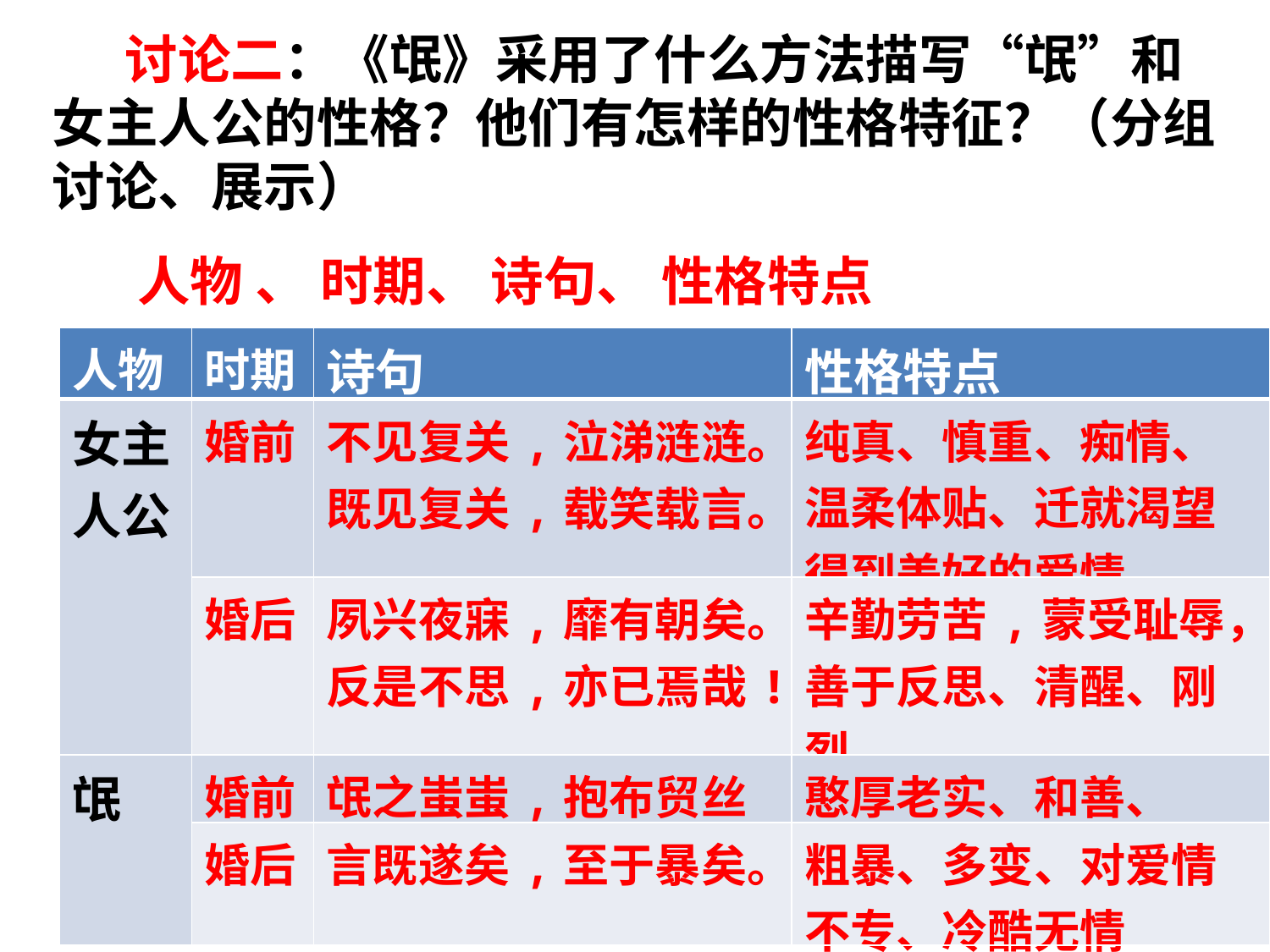

讨论二：《氓》采用了什么方法描写“氓”和女主人公的性格？他们有怎样的性格特征？（分组讨论、展示）
      人物 、 时期、 诗句、 性格特点

| 人物 | 时期 | 诗句 | 性格特点 |
| --- | --- | --- | --- |
| 女主人公 | 婚前 | 不见复关,泣涕涟涟。 既见复关,载笑载言。 | 纯真、慎重、痴情、温柔体贴、迁就渴望得到美好的爱情 |
|  | 婚后 | 夙兴夜寐,靡有朝矣。 反是不思,亦已焉哉! | 辛勤劳苦,蒙受耻辱，善于反思、清醒、刚烈 |
| 氓 | 婚前 | 氓之蚩蚩,抱布贸丝 | 憨厚老实、和善、 |
|  | 婚后 | 言既遂矣,至于暴矣。 | 粗暴、多变、对爱情不专、冷酷无情 |